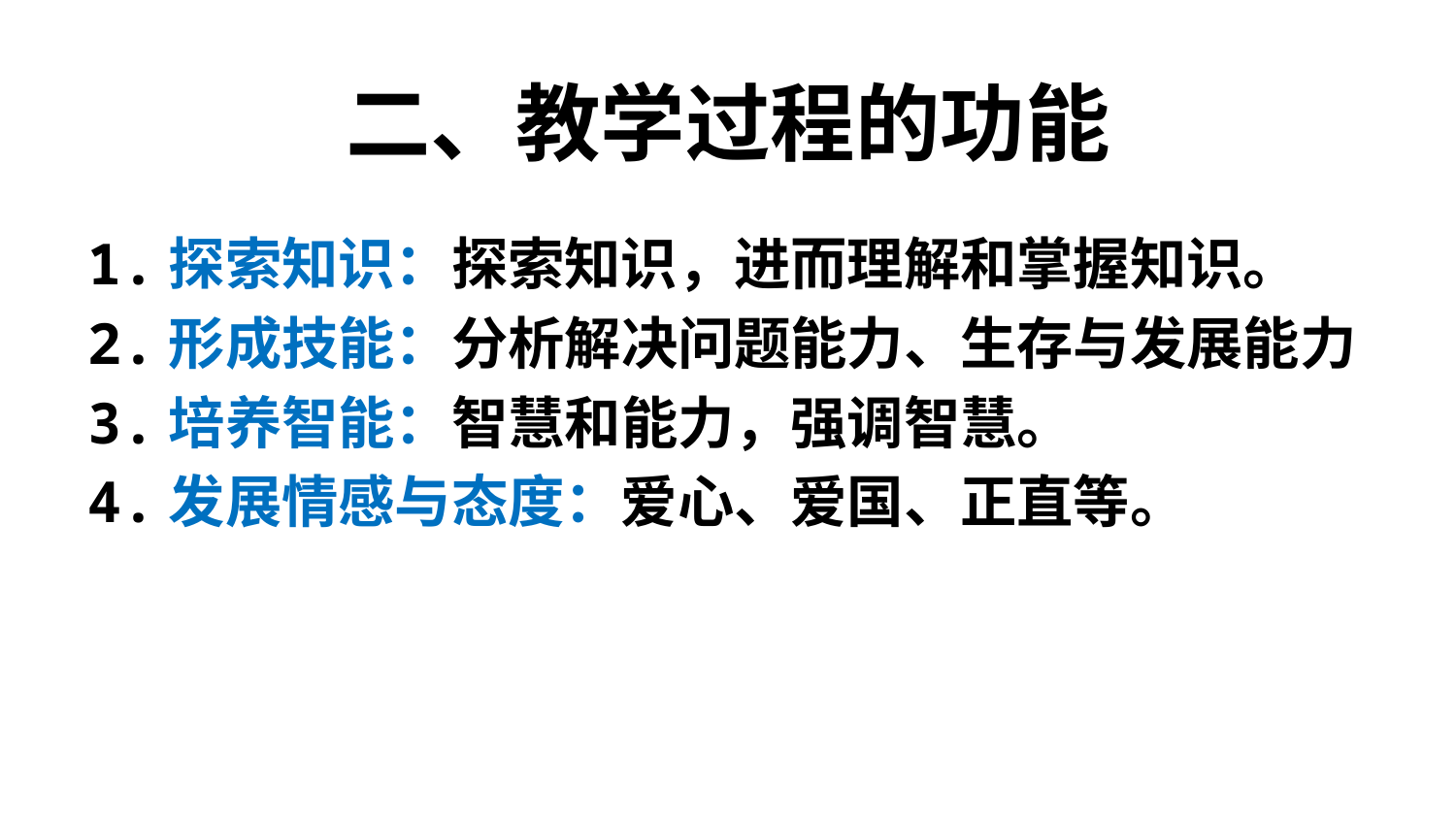

# 二、教学过程的功能
1.探索知识：探索知识，进而理解和掌握知识。
2.形成技能：分析解决问题能力、生存与发展能力
3.培养智能：智慧和能力，强调智慧。
4.发展情感与态度：爱心、爱国、正直等。